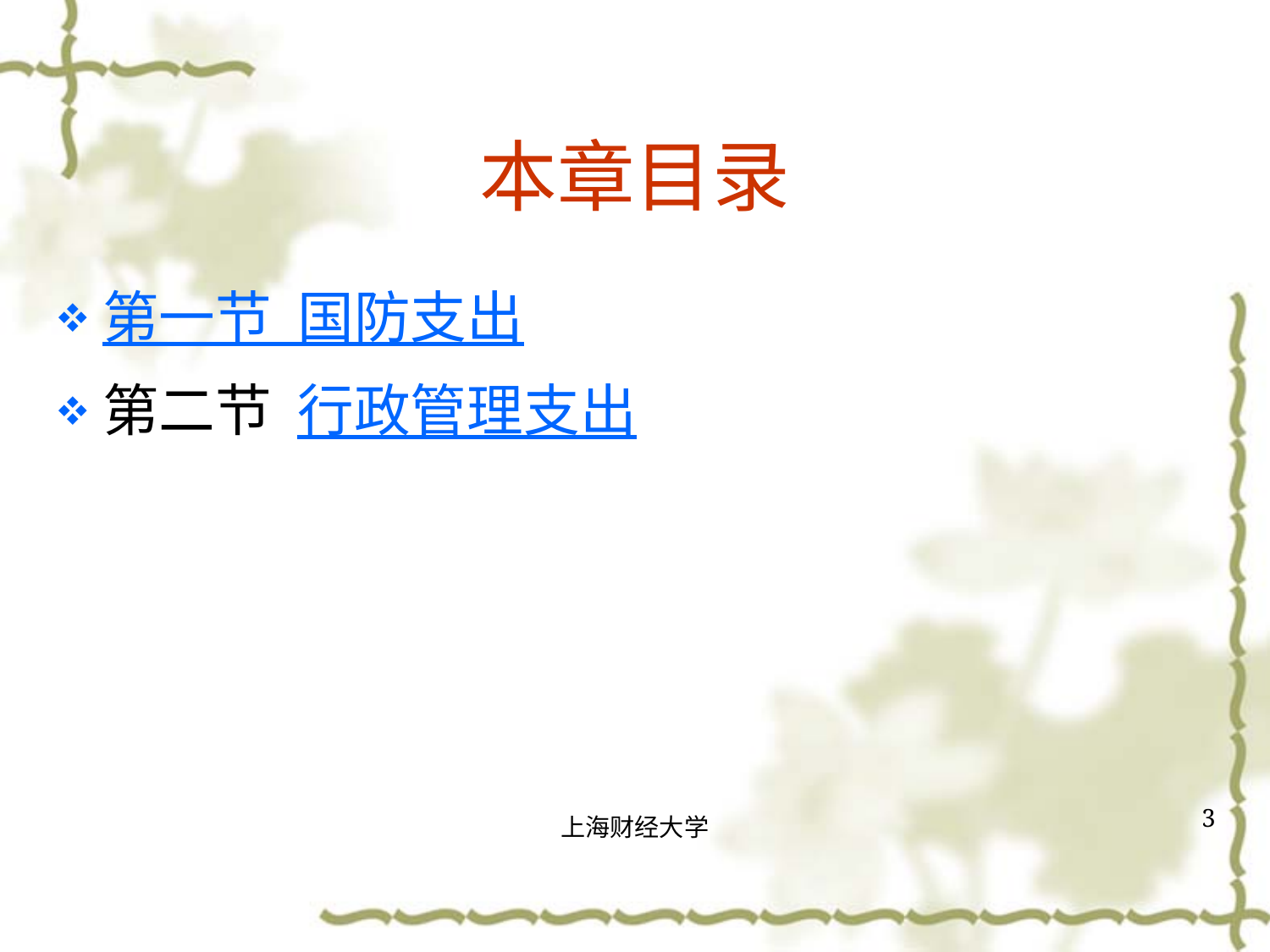

# 本章目录
第一节  国防支出
第二节  行政管理支出

3
上海财经大学